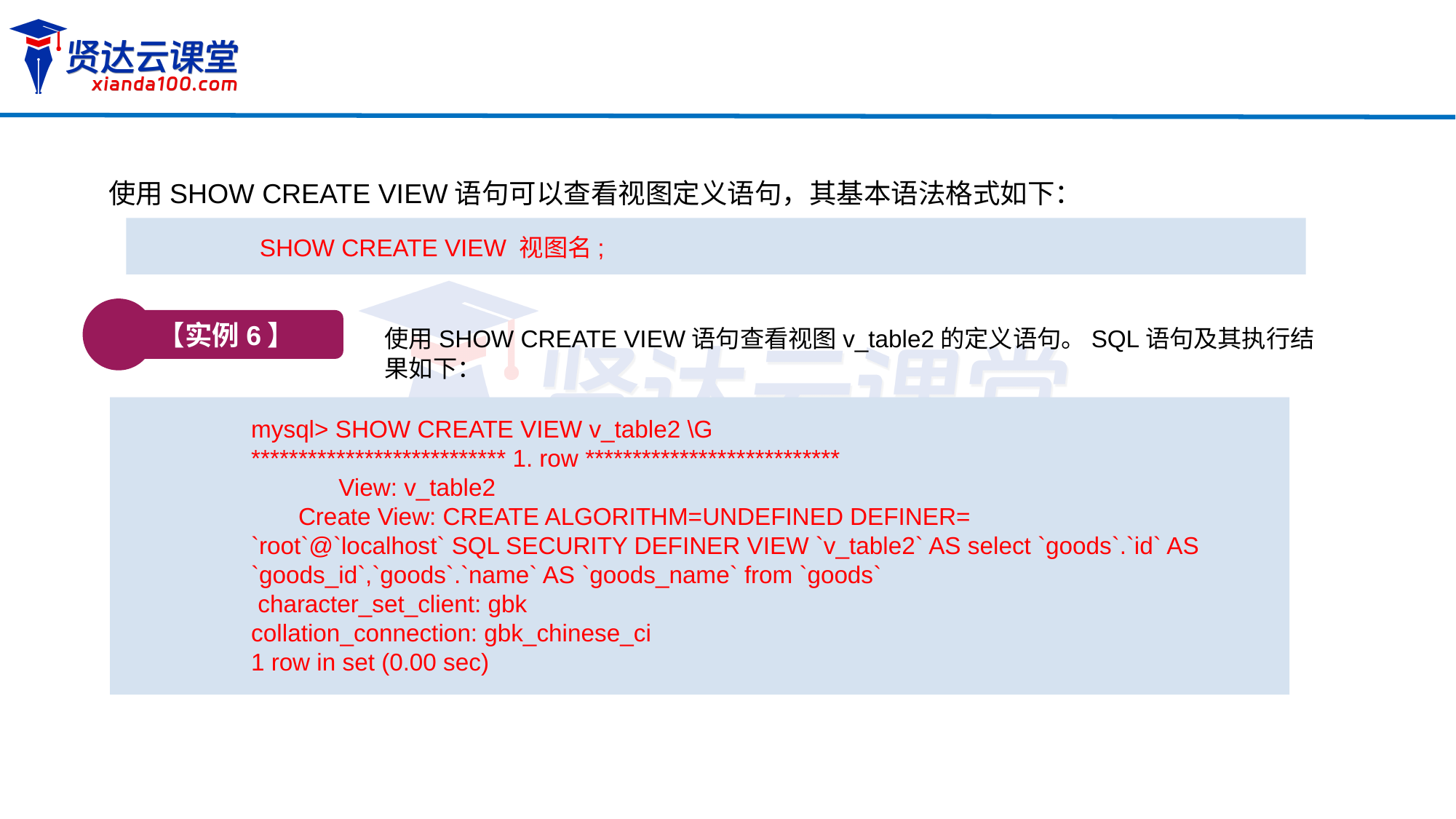

使用SHOW CREATE VIEW语句可以查看视图定义语句，其基本语法格式如下：

SHOW CREATE VIEW 视图名;

【实例6】
使用SHOW CREATE VIEW语句查看视图v_table2的定义语句。SQL语句及其执行结果如下：

mysql> SHOW CREATE VIEW v_table2 \G
*************************** 1. row ***************************
             View: v_table2
       Create View: CREATE ALGORITHM=UNDEFINED DEFINER=
`root`@`localhost` SQL SECURITY DEFINER VIEW `v_table2` AS select `goods`.`id` AS `goods_id`,`goods`.`name` AS `goods_name` from `goods`
 character_set_client: gbk
collation_connection: gbk_chinese_ci
1 row in set (0.00 sec)